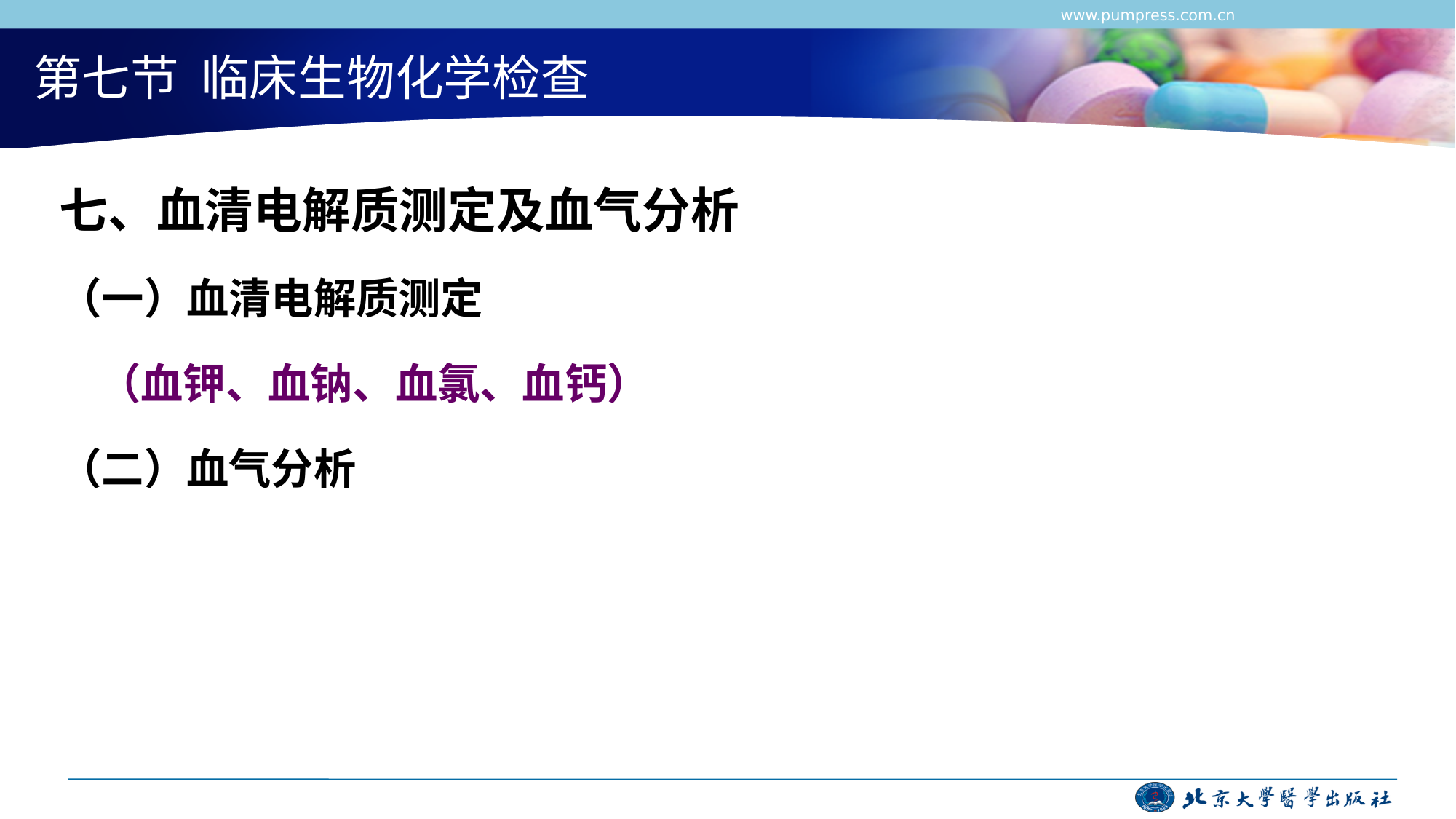

第七节  临床生物化学检查
七、血清电解质测定及血气分析
（一）血清电解质测定
   （血钾、血钠、血氯、血钙）
（二）血气分析

www.pumpress.com.cn